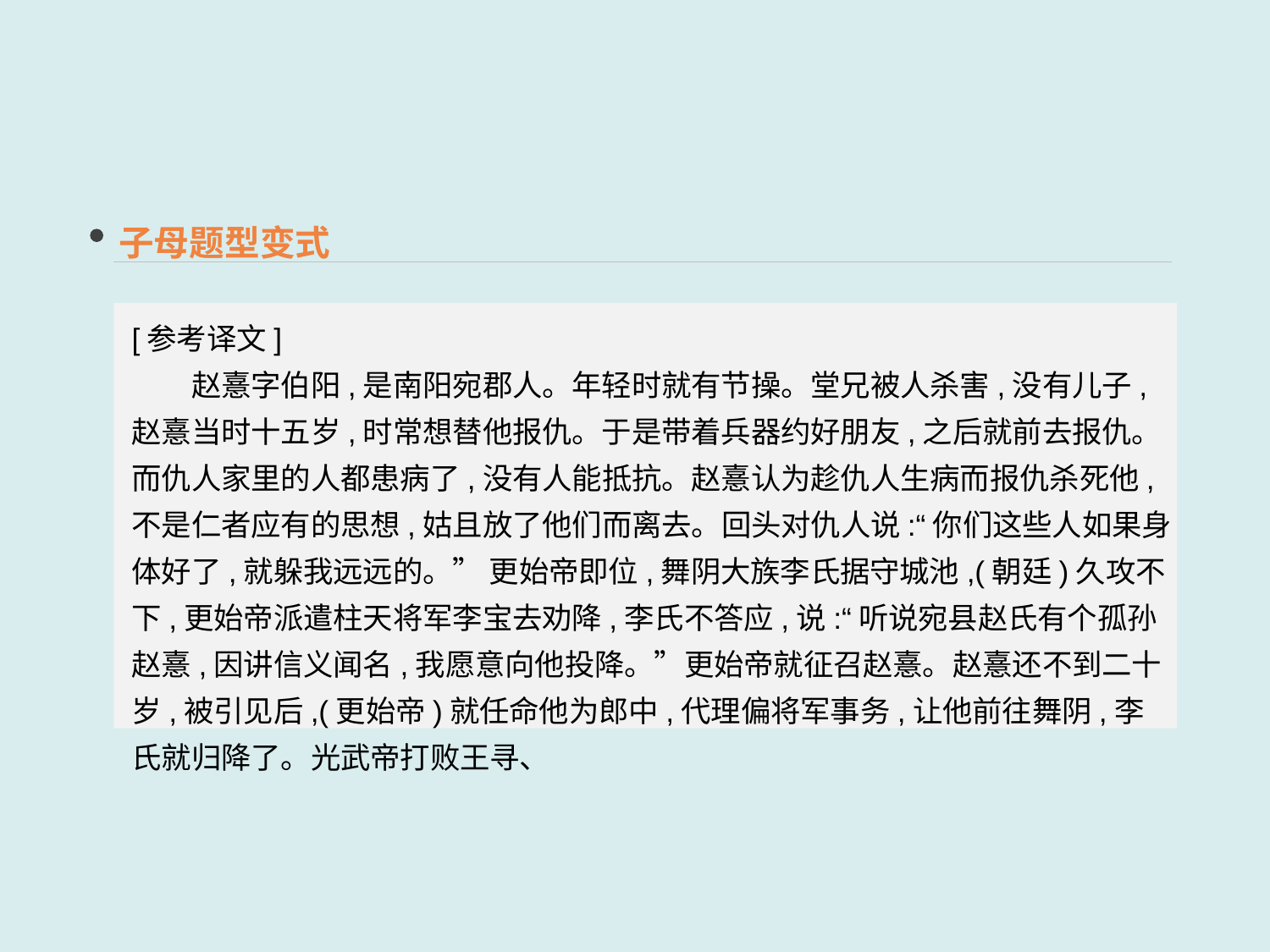

子母题型变式

[参考译文]
　　赵憙字伯阳,是南阳宛郡人。年轻时就有节操。堂兄被人杀害,没有儿子,赵憙当时十五岁,时常想替他报仇。于是带着兵器约好朋友,之后就前去报仇。而仇人家里的人都患病了,没有人能抵抗。赵憙认为趁仇人生病而报仇杀死他,不是仁者应有的思想,姑且放了他们而离去。回头对仇人说:“你们这些人如果身体好了,就躲我远远的。” 更始帝即位,舞阴大族李氏据守城池,(朝廷)久攻不下,更始帝派遣柱天将军李宝去劝降,李氏不答应,说:“听说宛县赵氏有个孤孙赵憙,因讲信义闻名,我愿意向他投降。”更始帝就征召赵憙。赵憙还不到二十岁,被引见后,(更始帝)就任命他为郎中,代理偏将军事务,让他前往舞阴,李氏就归降了。光武帝打败王寻、